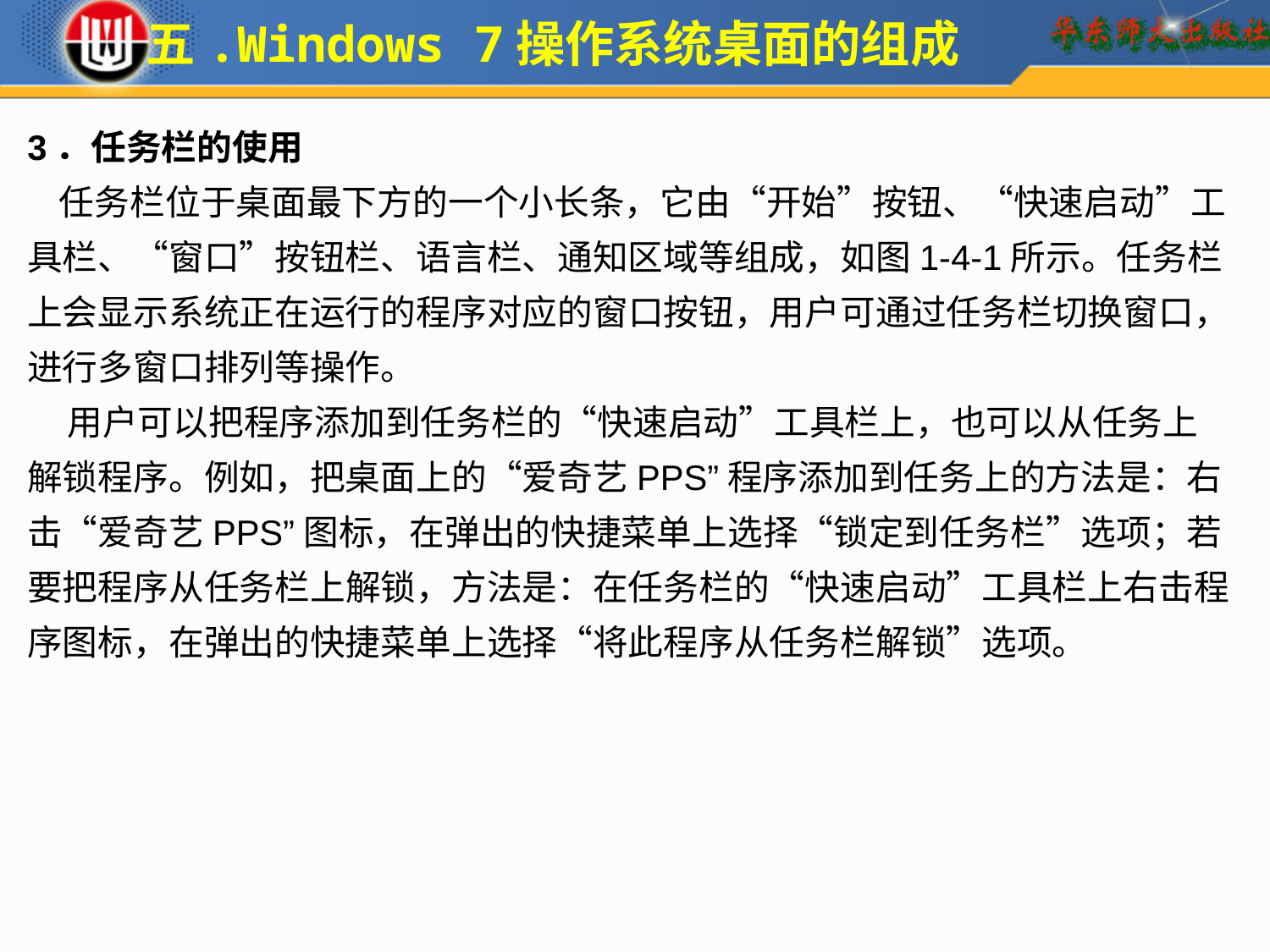

五.Windows 7操作系统桌面的组成
3．任务栏的使用
   任务栏位于桌面最下方的一个小长条，它由“开始”按钮、“快速启动”工具栏、“窗口”按钮栏、语言栏、通知区域等组成，如图1-4-1所示。任务栏上会显示系统正在运行的程序对应的窗口按钮，用户可通过任务栏切换窗口，进行多窗口排列等操作。
    用户可以把程序添加到任务栏的“快速启动”工具栏上，也可以从任务上解锁程序。例如，把桌面上的“爱奇艺PPS”程序添加到任务上的方法是：右击“爱奇艺PPS”图标，在弹出的快捷菜单上选择“锁定到任务栏”选项；若要把程序从任务栏上解锁，方法是：在任务栏的“快速启动”工具栏上右击程序图标，在弹出的快捷菜单上选择“将此程序从任务栏解锁”选项。